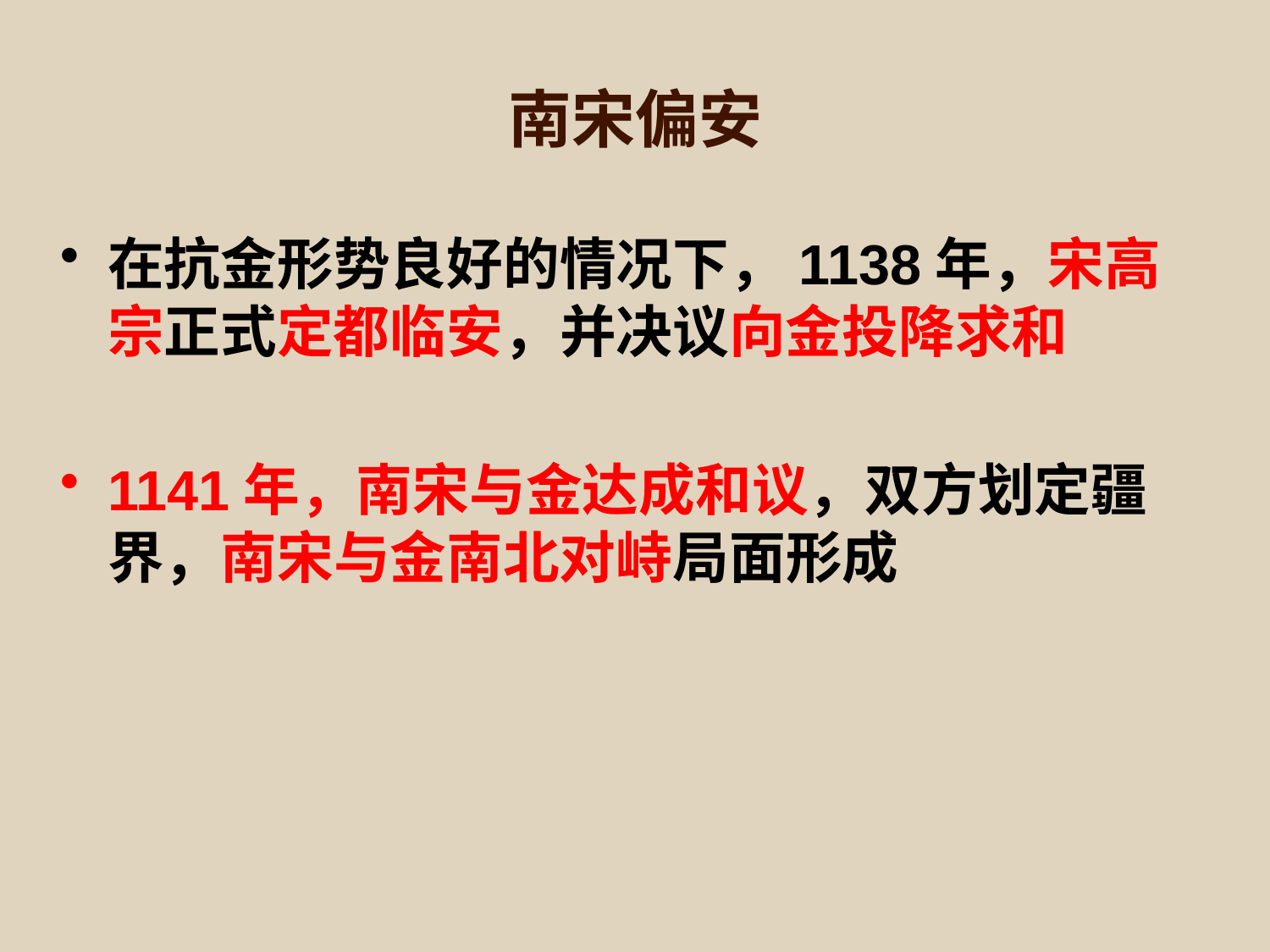

# 南宋偏安
在抗金形势良好的情况下，1138年，宋高宗正式定都临安，并决议向金投降求和

1141年，南宋与金达成和议，双方划定疆界，南宋与金南北对峙局面形成